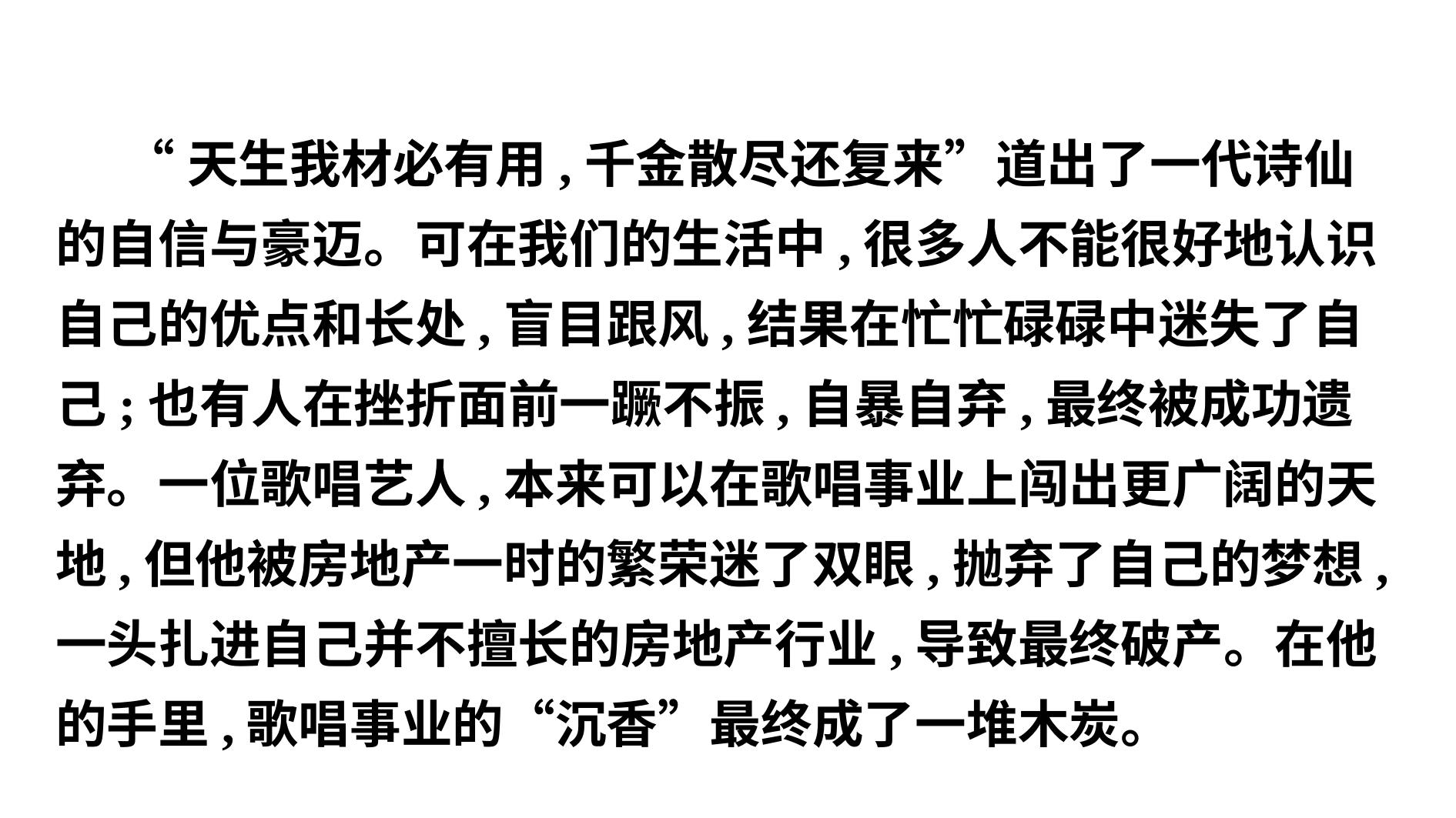

“天生我材必有用,千金散尽还复来”道出了一代诗仙的自信与豪迈。可在我们的生活中,很多人不能很好地认识自己的优点和长处,盲目跟风,结果在忙忙碌碌中迷失了自己;也有人在挫折面前一蹶不振,自暴自弃,最终被成功遗弃。一位歌唱艺人,本来可以在歌唱事业上闯出更广阔的天地,但他被房地产一时的繁荣迷了双眼,抛弃了自己的梦想,一头扎进自己并不擅长的房地产行业,导致最终破产。在他的手里,歌唱事业的“沉香”最终成了一堆木炭。